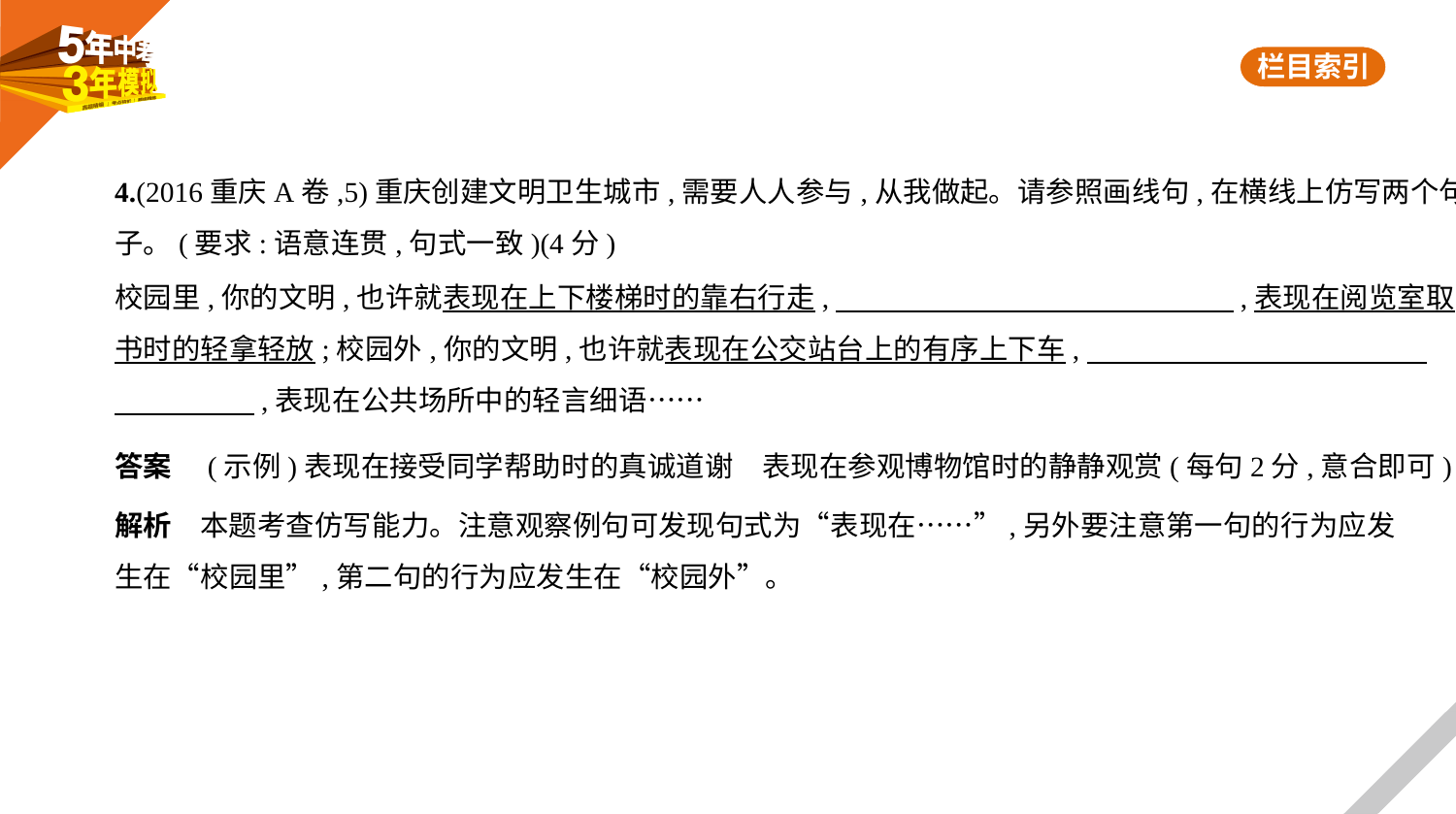

4.(2016重庆A卷,5)重庆创建文明卫生城市,需要人人参与,从我做起。请参照画线句,在横线上仿写两个句
子。(要求:语意连贯,句式一致)(4分)
校园里,你的文明,也许就表现在上下楼梯时的靠右行走,　　　　　　　　　　　　　    ,表现在阅览室取
书时的轻拿轻放;校园外,你的文明,也许就表现在公交站台上的有序上下车,　　　　　　　　　　　    
　　　　    ,表现在公共场所中的轻言细语……
答案　(示例)表现在接受同学帮助时的真诚道谢　表现在参观博物馆时的静静观赏(每句2分,意合即可)
解析　本题考查仿写能力。注意观察例句可发现句式为“表现在……”,另外要注意第一句的行为应发
生在“校园里”,第二句的行为应发生在“校园外”。